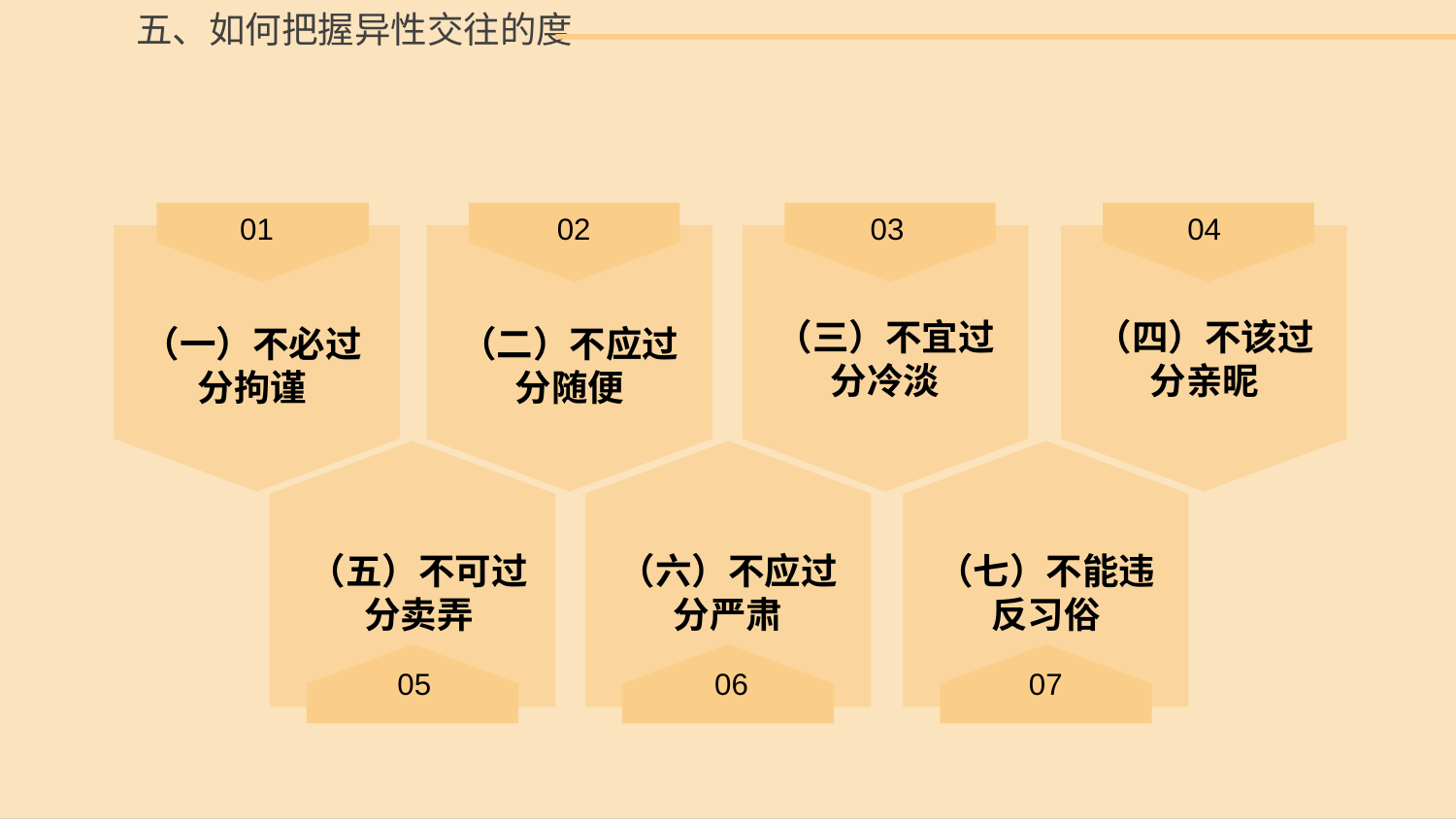

五、如何把握异性交往的度

01
02
03
04

（四）不该过分亲昵
（三）不宜过分冷淡
（一）不必过分拘谨
（二）不应过分随便

（五）不可过分卖弄
（六）不应过分严肃
（七）不能违反习俗

05
06
07